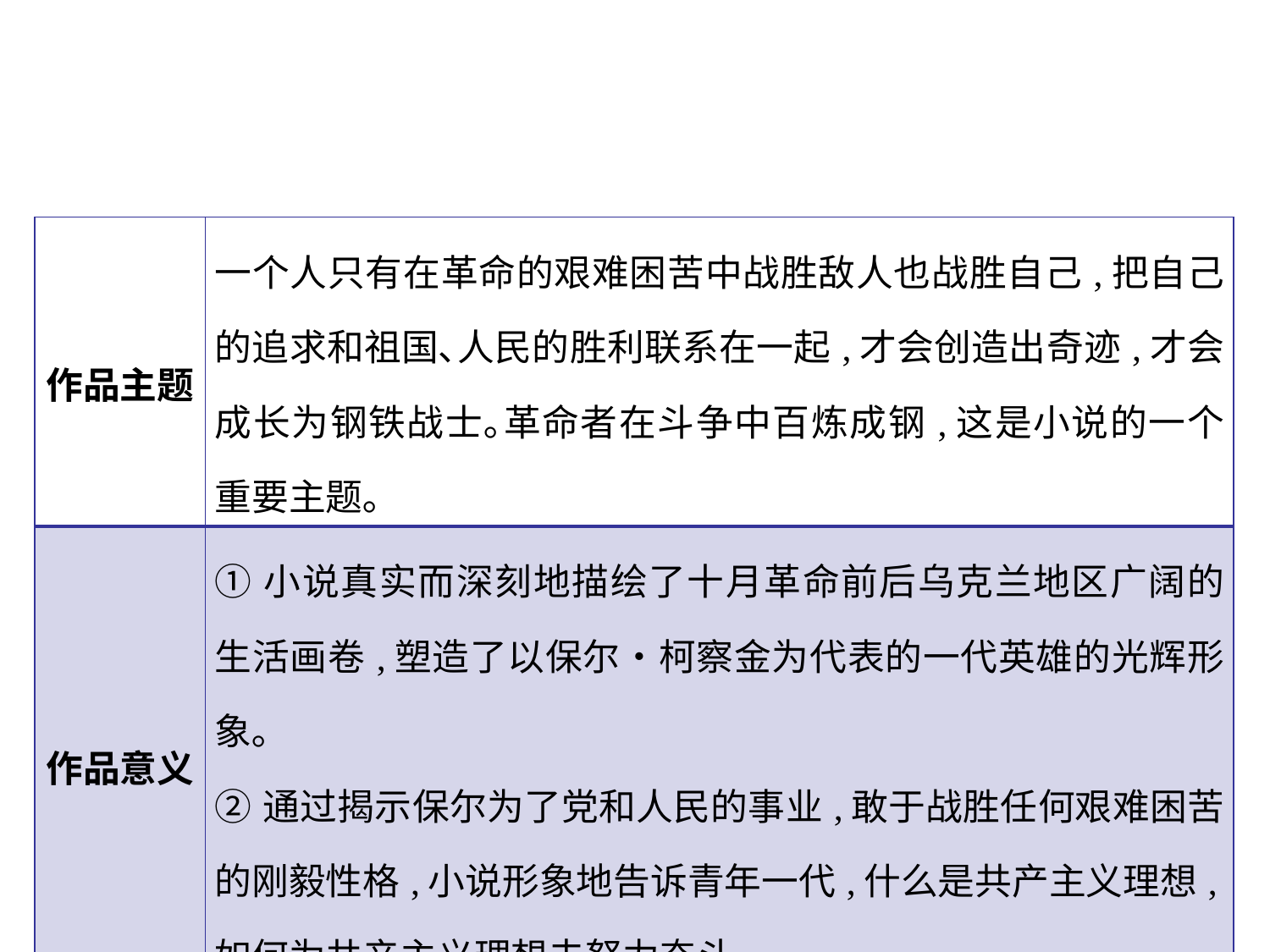

| 作品主题 | 一个人只有在革命的艰难困苦中战胜敌人也战胜自己,把自己的追求和祖国､人民的胜利联系在一起,才会创造出奇迹,才会成长为钢铁战士｡革命者在斗争中百炼成钢,这是小说的一个重要主题｡ |
| --- | --- |
| 作品意义 | ①小说真实而深刻地描绘了十月革命前后乌克兰地区广阔的生活画卷,塑造了以保尔•柯察金为代表的一代英雄的光辉形象｡ ②通过揭示保尔为了党和人民的事业,敢于战胜任何艰难困苦的刚毅性格,小说形象地告诉青年一代,什么是共产主义理想,如何为共产主义理想去努力奋斗｡ |